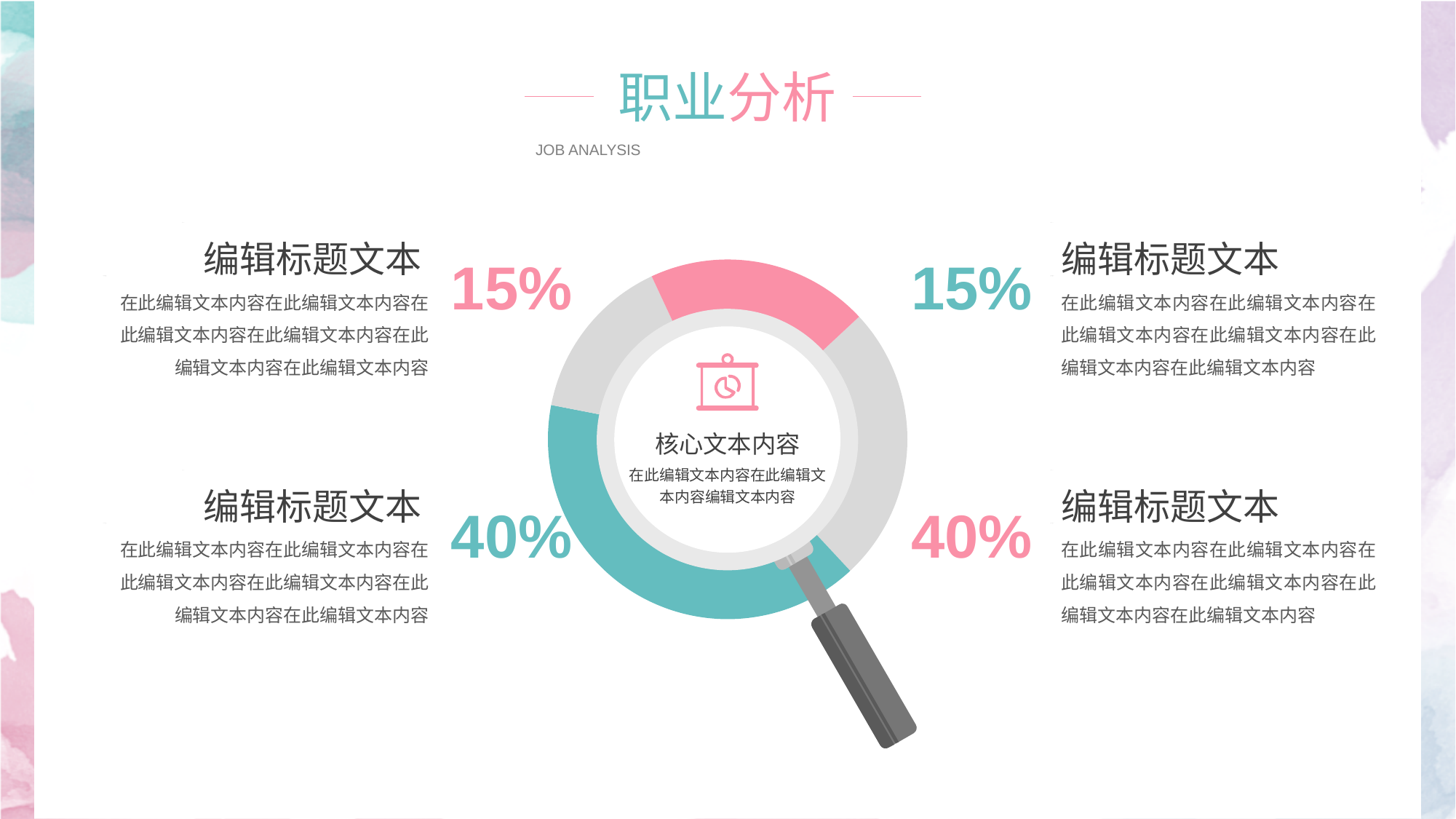

职业分析
JOB ANALYSIS
编辑标题文本
编辑标题文本
15%
15%

### Chart

| Category | 销售额 |
|---|---|
| 1 | 25.0 |
| 2 | 40.0 |
| 3 | 15.0 |
| 4 | 20.0 |
在此编辑文本内容在此编辑文本内容在此编辑文本内容在此编辑文本内容在此编辑文本内容在此编辑文本内容
在此编辑文本内容在此编辑文本内容在此编辑文本内容在此编辑文本内容在此编辑文本内容在此编辑文本内容

核心文本内容
在此编辑文本内容在此编辑文本内容编辑文本内容
编辑标题文本
编辑标题文本
40%
40%
在此编辑文本内容在此编辑文本内容在此编辑文本内容在此编辑文本内容在此编辑文本内容在此编辑文本内容
在此编辑文本内容在此编辑文本内容在此编辑文本内容在此编辑文本内容在此编辑文本内容在此编辑文本内容